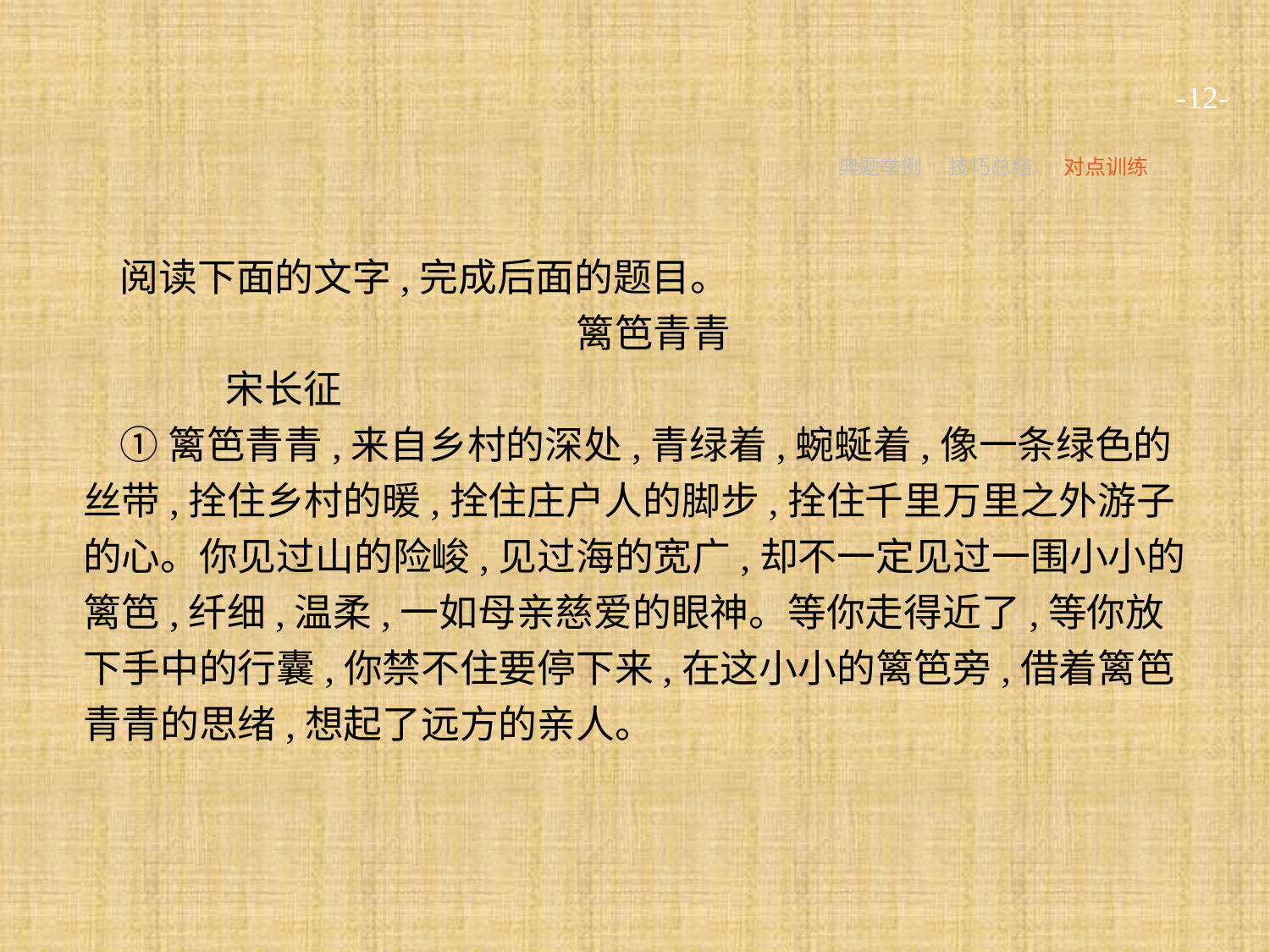

-12-
典题举例
技巧总结
对点训练
阅读下面的文字,完成后面的题目。
篱笆青青
	宋长征
①篱笆青青,来自乡村的深处,青绿着,蜿蜒着,像一条绿色的丝带,拴住乡村的暖,拴住庄户人的脚步,拴住千里万里之外游子的心。你见过山的险峻,见过海的宽广,却不一定见过一围小小的篱笆,纤细,温柔,一如母亲慈爱的眼神。等你走得近了,等你放下手中的行囊,你禁不住要停下来,在这小小的篱笆旁,借着篱笆青青的思绪,想起了远方的亲人。